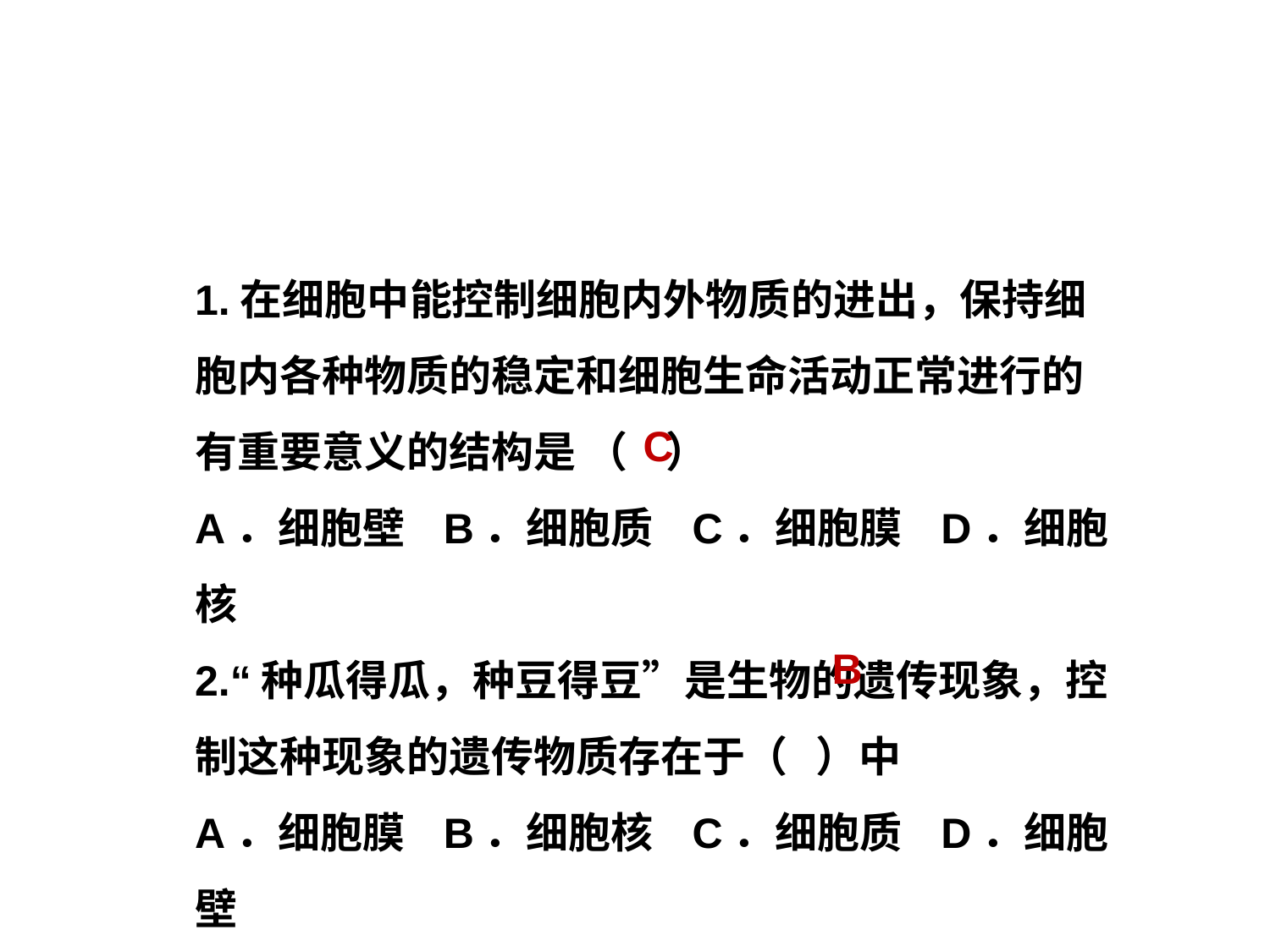

1.在细胞中能控制细胞内外物质的进出，保持细胞内各种物质的稳定和细胞生命活动正常进行的有重要意义的结构是 （    ）
A．细胞壁   B．细胞质   C．细胞膜   D．细胞核
2.“种瓜得瓜，种豆得豆”是生物的遗传现象，控制这种现象的遗传物质存在于（   ）中
A．细胞膜   B．细胞核   C．细胞质   D．细胞壁
C
B